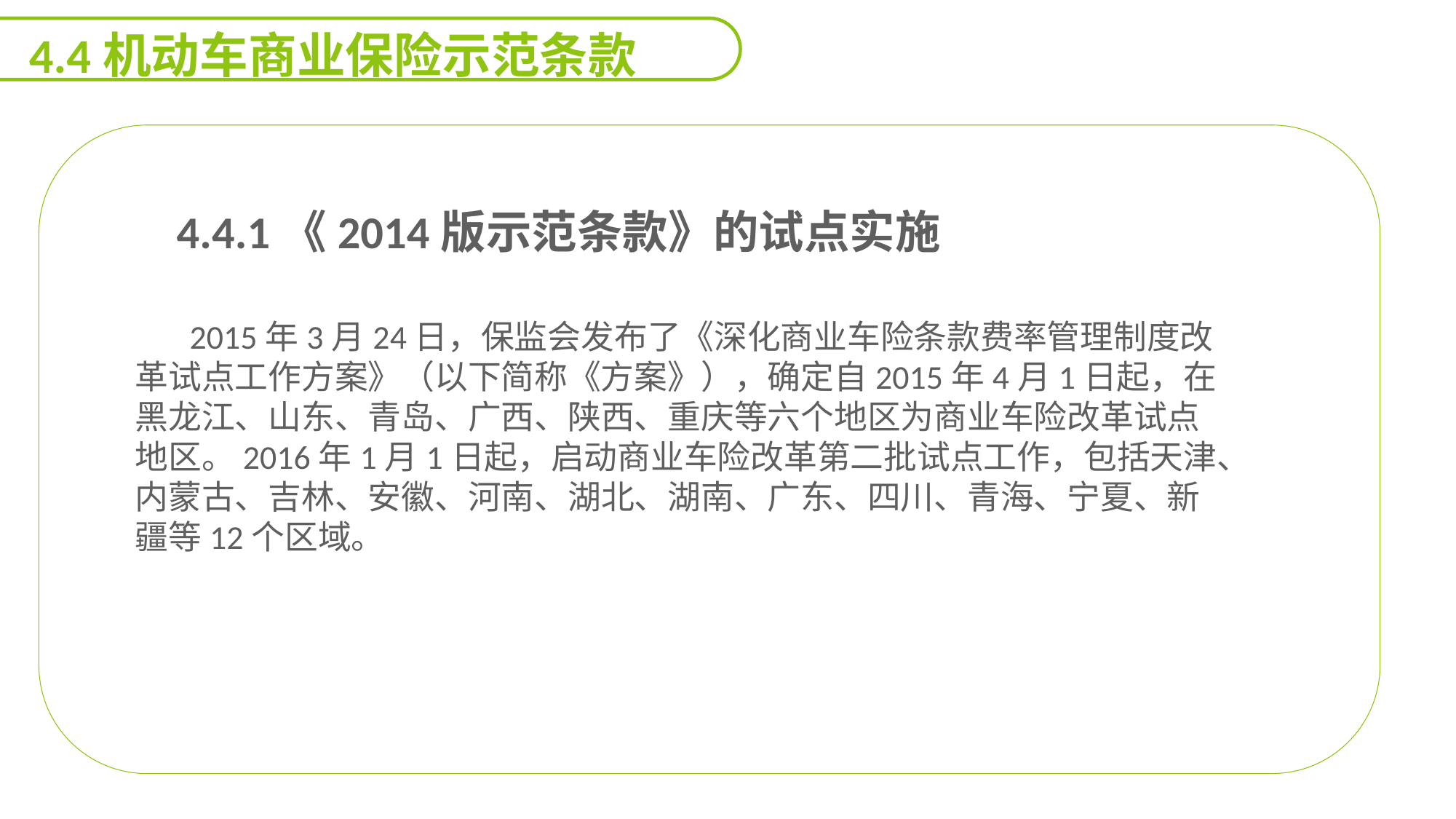

4.4机动车商业保险示范条款

    4.4.1《2014版示范条款》的试点实施

2015年3月24日，保监会发布了《深化商业车险条款费率管理制度改革试点工作方案》（以下简称《方案》），确定自2015年4月1日起，在黑龙江、山东、青岛、广西、陕西、重庆等六个地区为商业车险改革试点地区。2016年1月1日起，启动商业车险改革第二批试点工作，包括天津、内蒙古、吉林、安徽、河南、湖北、湖南、广东、四川、青海、宁夏、新疆等12个区域。

能力
目标
延迟符